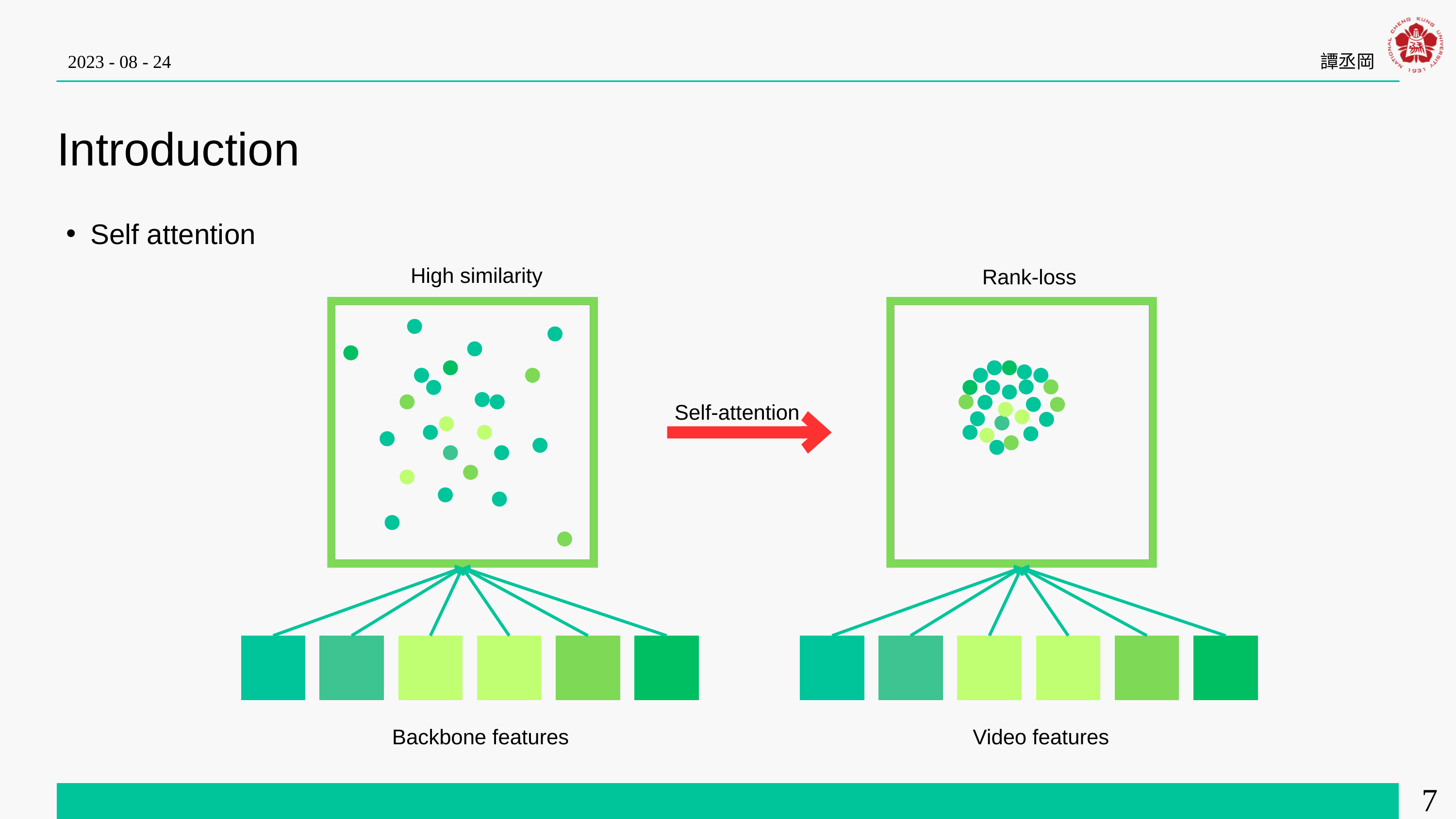

2023 - 08 - 24
譚丞岡

Introduction
Self attention
High similarity
Rank-loss

Self-attention

Backbone features
Video features
7